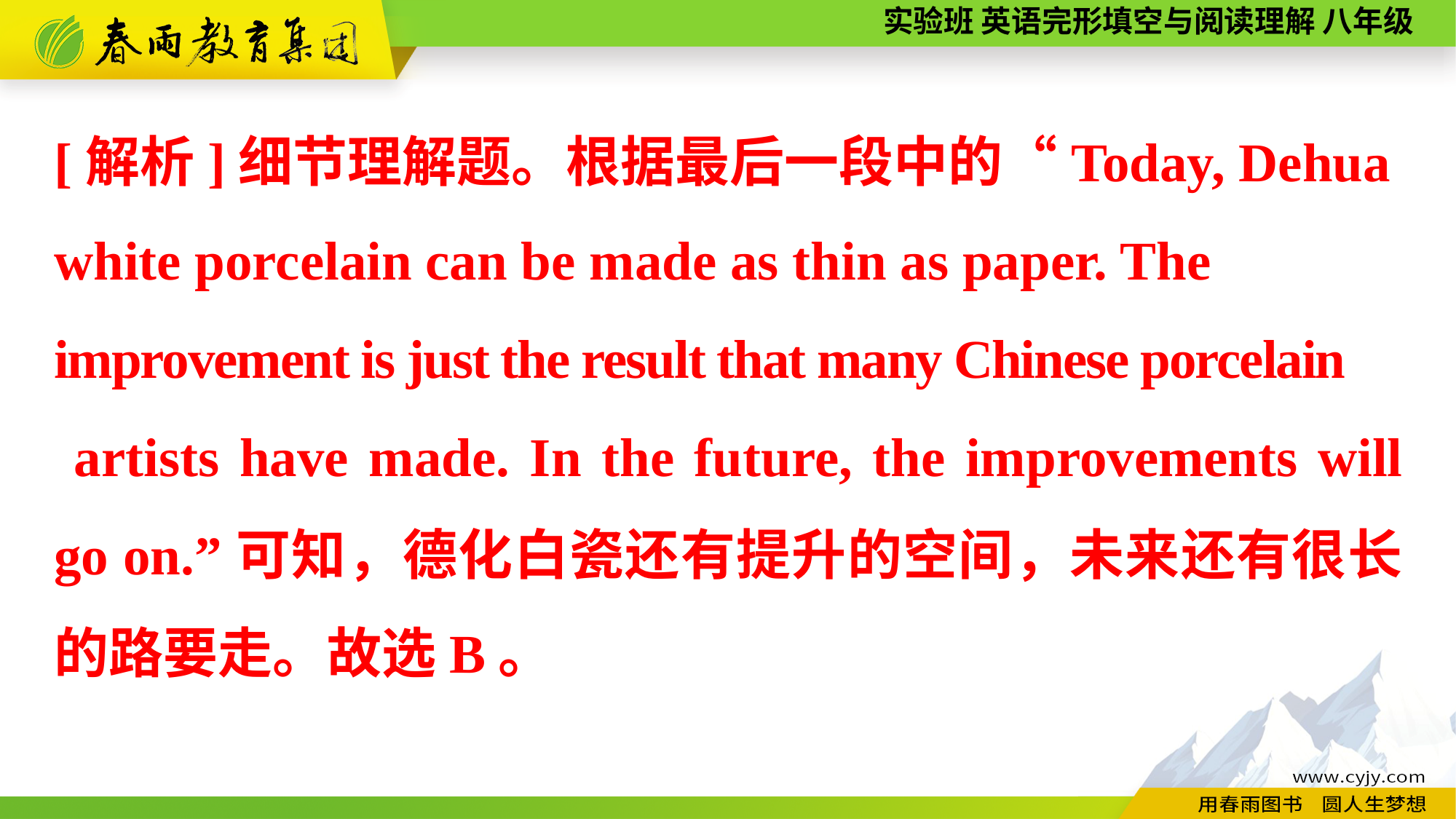

[解析]细节理解题。根据最后一段中的“Today, Dehua white porcelain can be made as thin as paper. The improvement is just the result that many Chinese porcelain
 artists have made. In the future, the improvements will go on.”可知，德化白瓷还有提升的空间，未来还有很长的路要走。故选B。